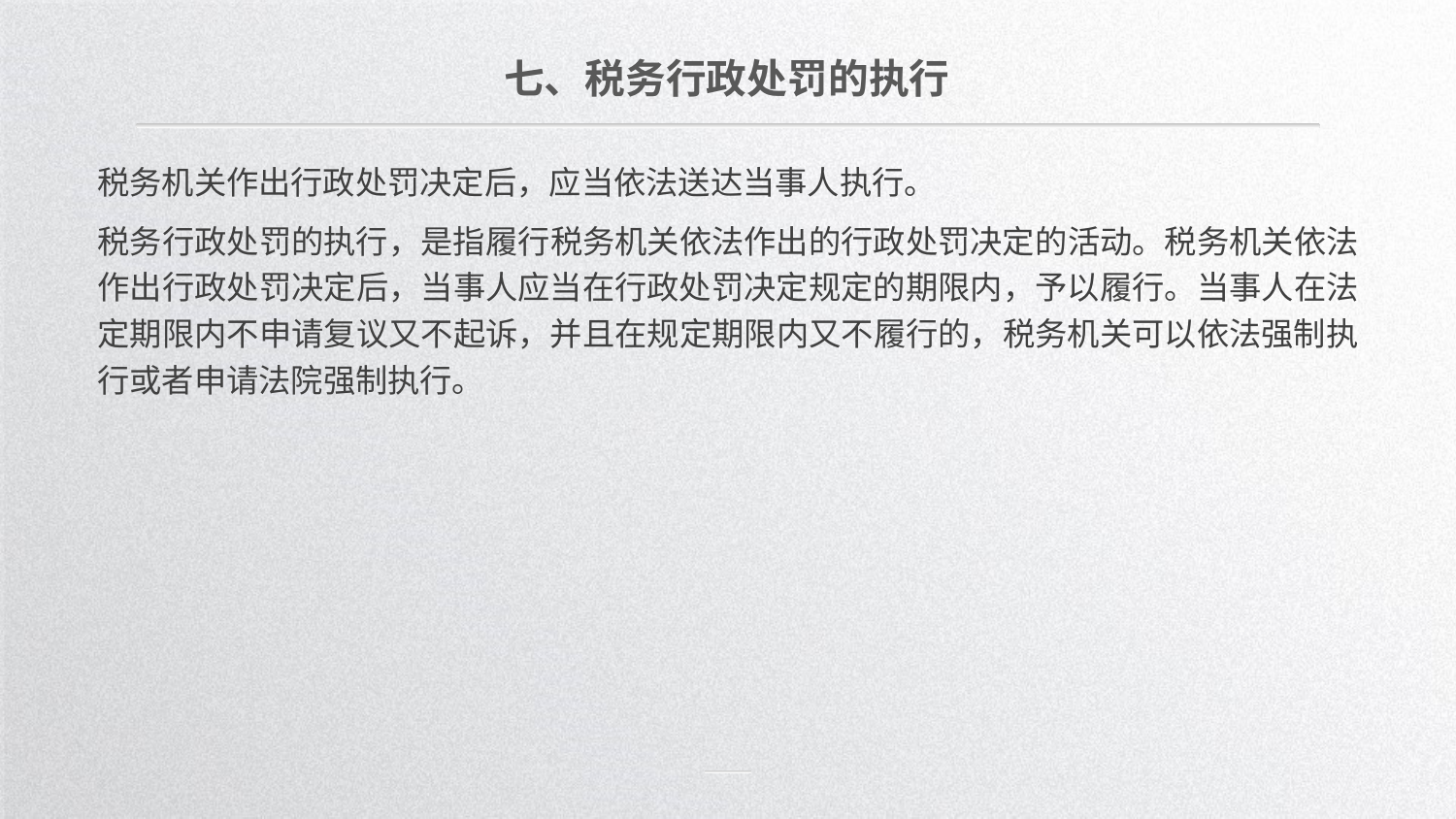

七、税务行政处罚的执行
税务机关作出行政处罚决定后，应当依法送达当事人执行。
税务行政处罚的执行，是指履行税务机关依法作出的行政处罚决定的活动。税务机关依法作出行政处罚决定后，当事人应当在行政处罚决定规定的期限内，予以履行。当事人在法定期限内不申请复议又不起诉，并且在规定期限内又不履行的，税务机关可以依法强制执行或者申请法院强制执行。